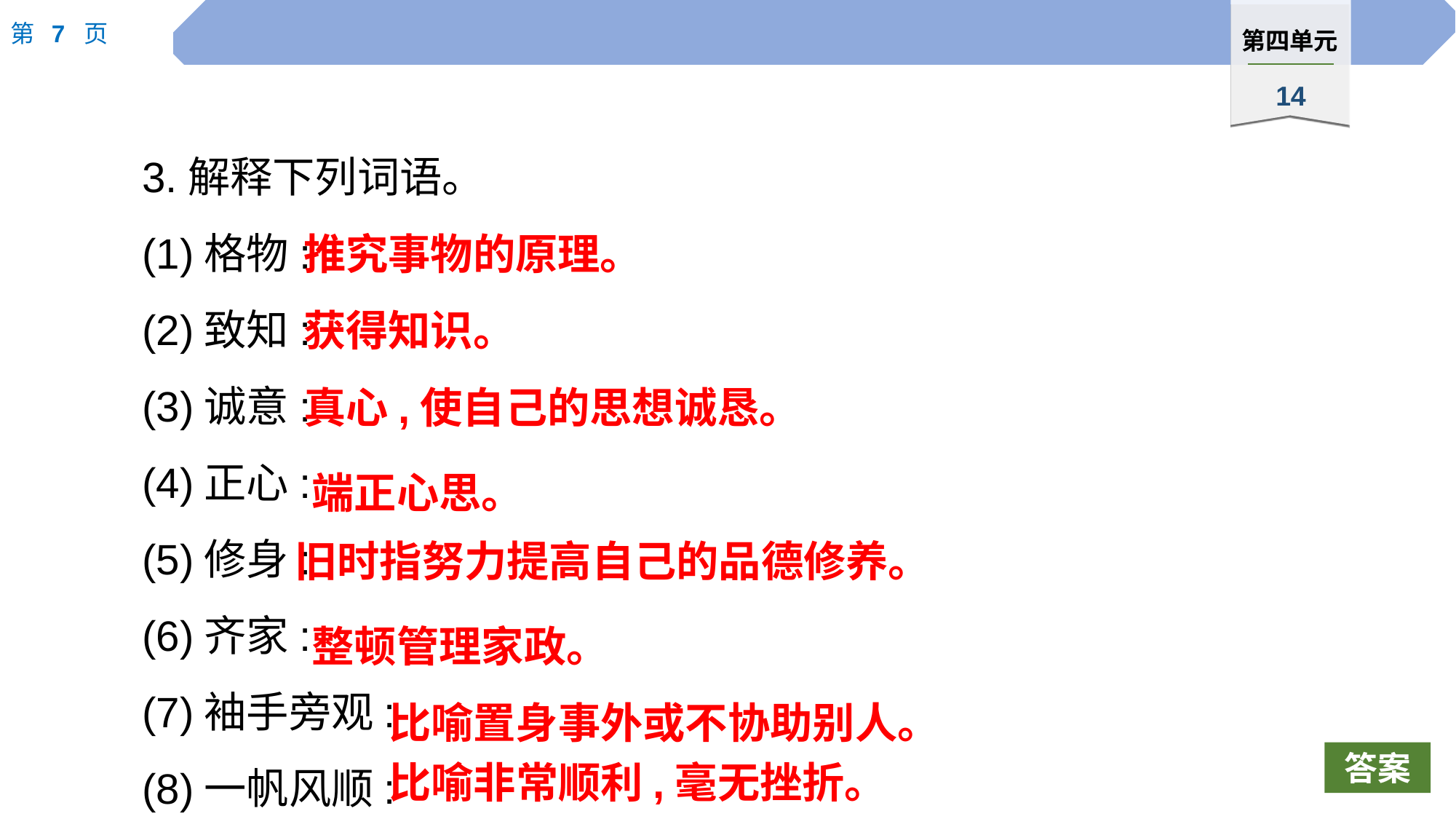

3.解释下列词语。
(1)格物:
(2)致知:
(3)诚意:
(4)正心:
(5)修身:
(6)齐家:
(7)袖手旁观:
(8)一帆风顺:
推究事物的原理。
获得知识。
真心,使自己的思想诚恳。
端正心思。
旧时指努力提高自己的品德修养。
整顿管理家政。
比喻置身事外或不协助别人。
答案
比喻非常顺利,毫无挫折。